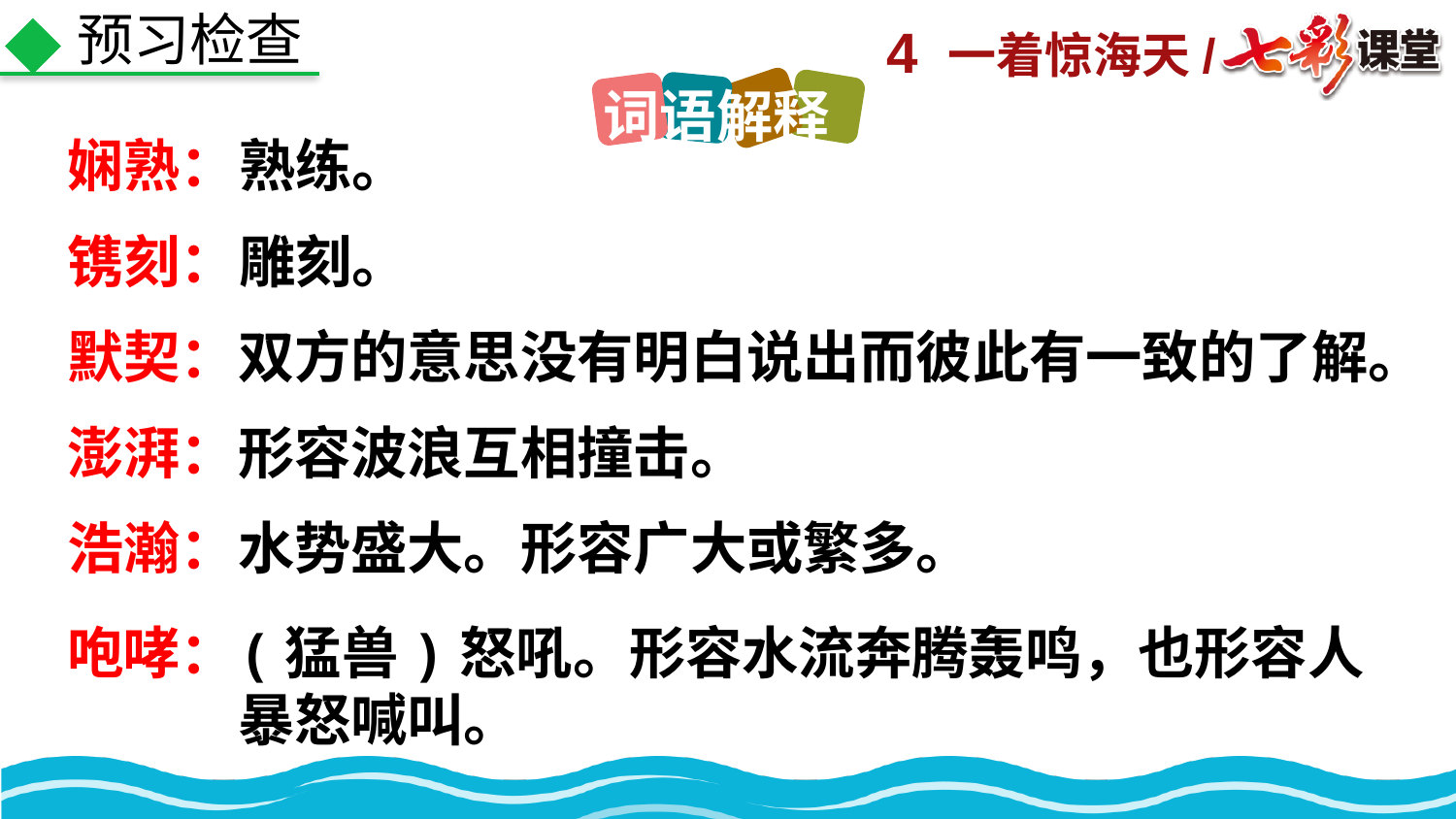

预习检查

词语解释

娴熟：
熟练。
镌刻：
雕刻。
默契：
双方的意思没有明白说出而彼此有一致的了解。
形容波浪互相撞击。
澎湃：
浩瀚：
水势盛大。形容广大或繁多。
咆哮：
(猛兽)怒吼。形容水流奔腾轰鸣，也形容人暴怒喊叫。